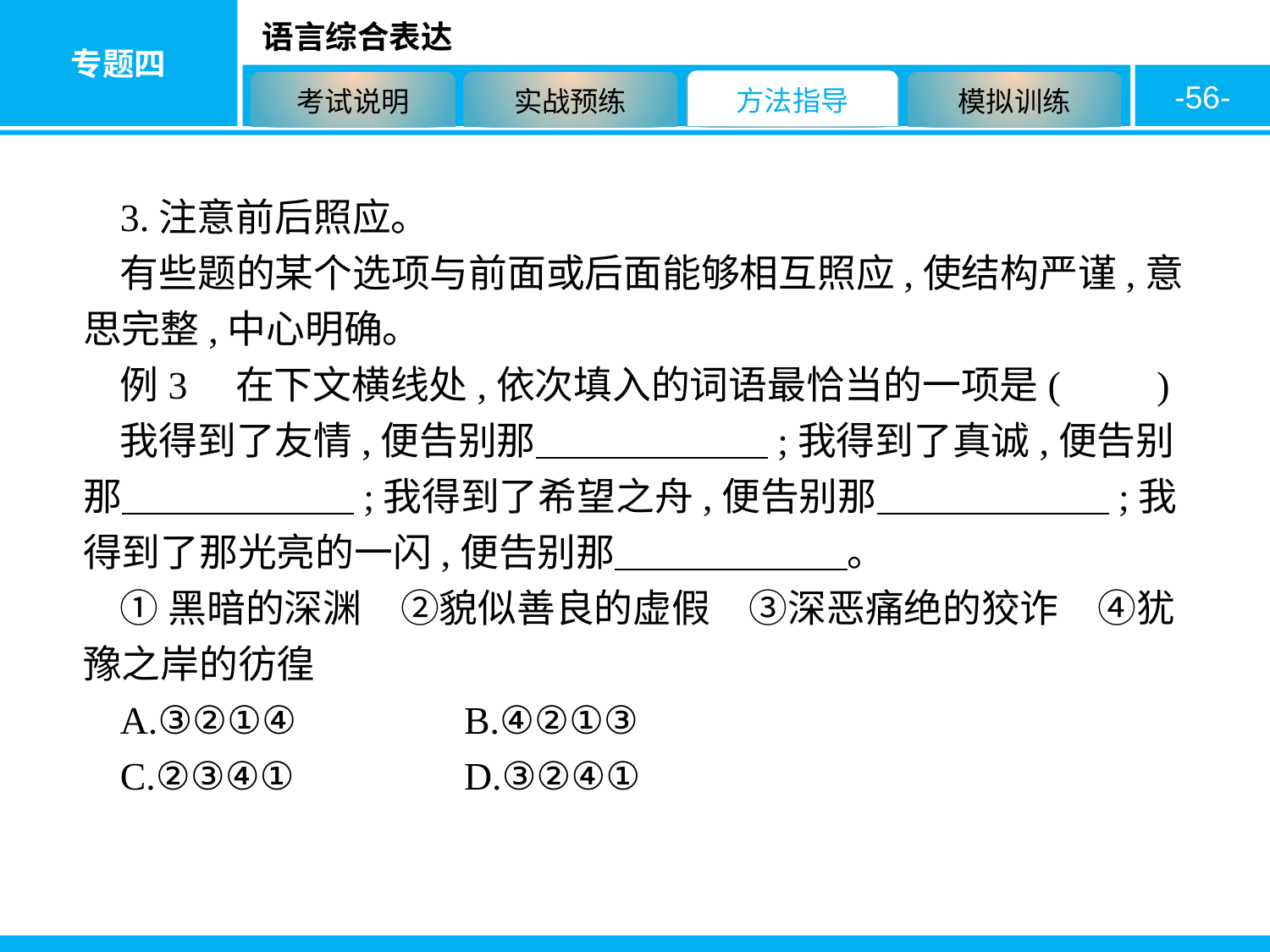

-56-
3.注意前后照应。
有些题的某个选项与前面或后面能够相互照应,使结构严谨,意思完整,中心明确。
例3　在下文横线处,依次填入的词语最恰当的一项是(　　)
我得到了友情,便告别那　　　　　　;我得到了真诚,便告别那　　　　　　;我得到了希望之舟,便告别那　　　　　　;我得到了那光亮的一闪,便告别那　　　　　　。
①黑暗的深渊　②貌似善良的虚假　③深恶痛绝的狡诈　④犹豫之岸的彷徨
A.③②①④　　	B.④②①③
C.②③④①		D.③②④①